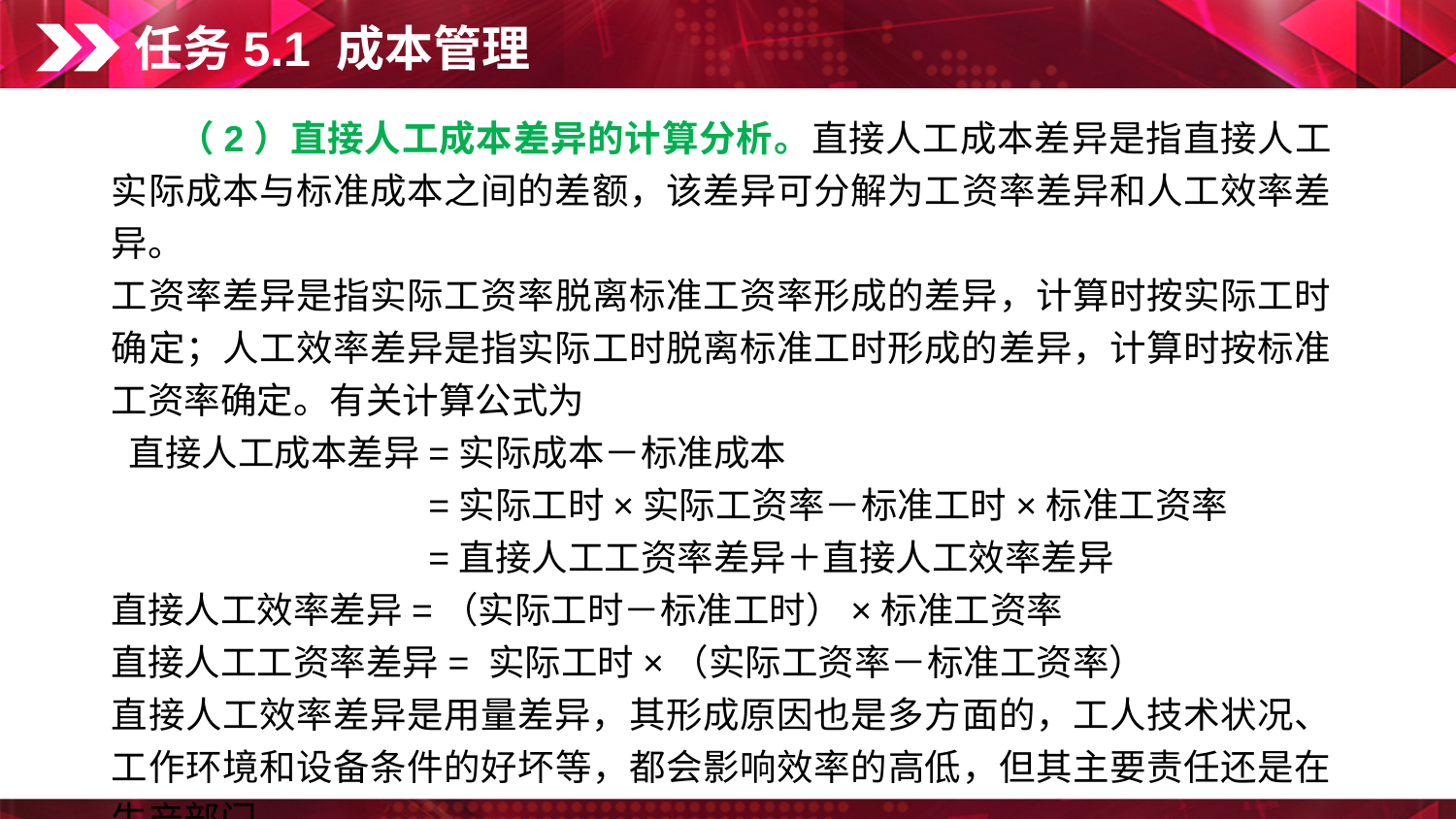

任务5.1 成本管理

　　（2）直接人工成本差异的计算分析。直接人工成本差异是指直接人工实际成本与标准成本之间的差额，该差异可分解为工资率差异和人工效率差异。
工资率差异是指实际工资率脱离标准工资率形成的差异，计算时按实际工时确定；人工效率差异是指实际工时脱离标准工时形成的差异，计算时按标准工资率确定。有关计算公式为
 直接人工成本差异=实际成本－标准成本
 　　　　　　　　=实际工时×实际工资率－标准工时×标准工资率
 　　　　　　　　=直接人工工资率差异＋直接人工效率差异
直接人工效率差异=（实际工时－标准工时）×标准工资率
直接人工工资率差异= 实际工时×（实际工资率－标准工资率）
直接人工效率差异是用量差异，其形成原因也是多方面的，工人技术状况、工作环境和设备条件的好坏等，都会影响效率的高低，但其主要责任还是在生产部门。